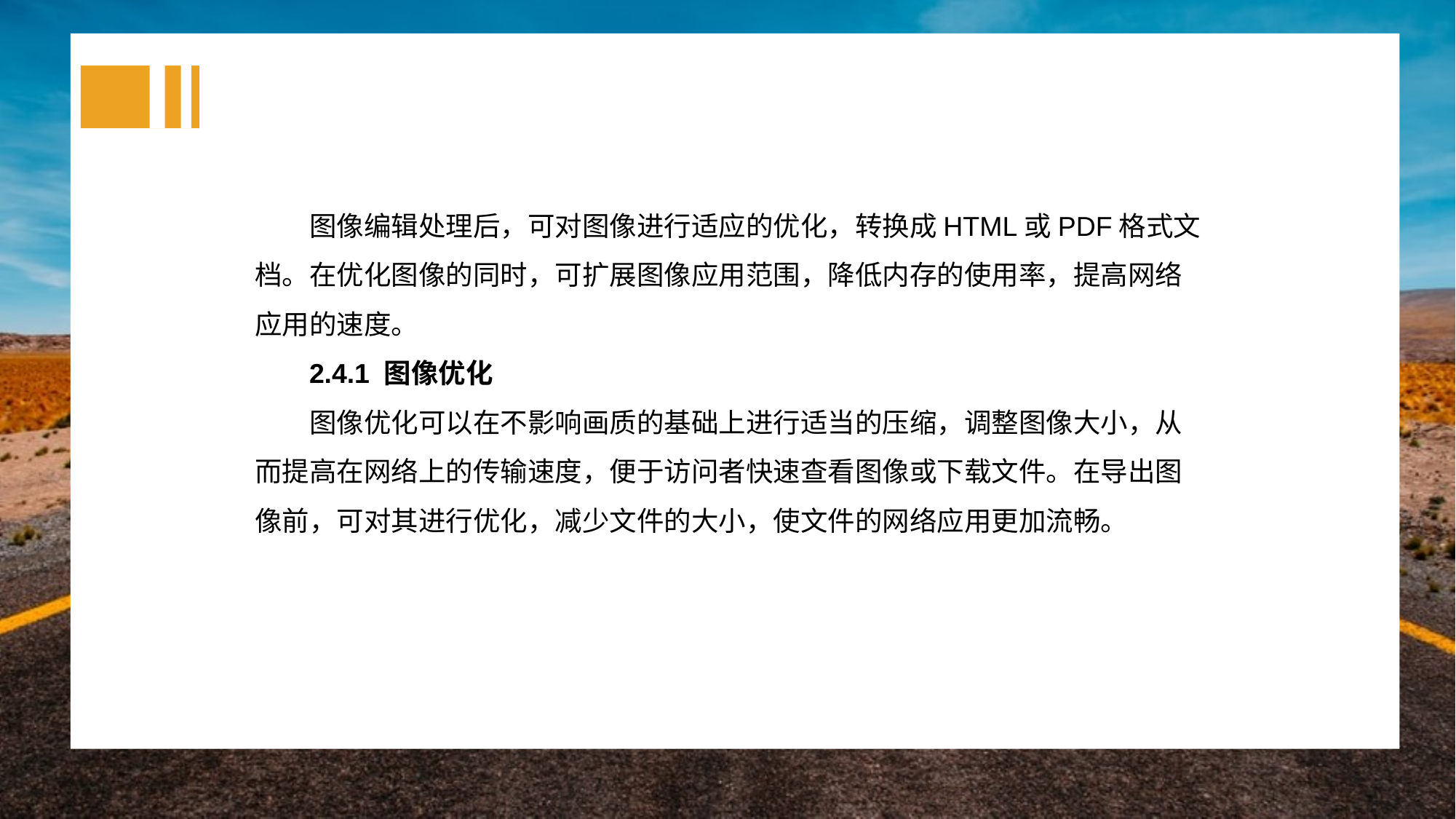

图像编辑处理后，可对图像进行适应的优化，转换成HTML或PDF格式文档。在优化图像的同时，可扩展图像应用范围，降低内存的使用率，提高网络应用的速度。
2.4.1 图像优化
图像优化可以在不影响画质的基础上进行适当的压缩，调整图像大小，从而提高在网络上的传输速度，便于访问者快速查看图像或下载文件。在导出图像前，可对其进行优化，减少文件的大小，使文件的网络应用更加流畅。